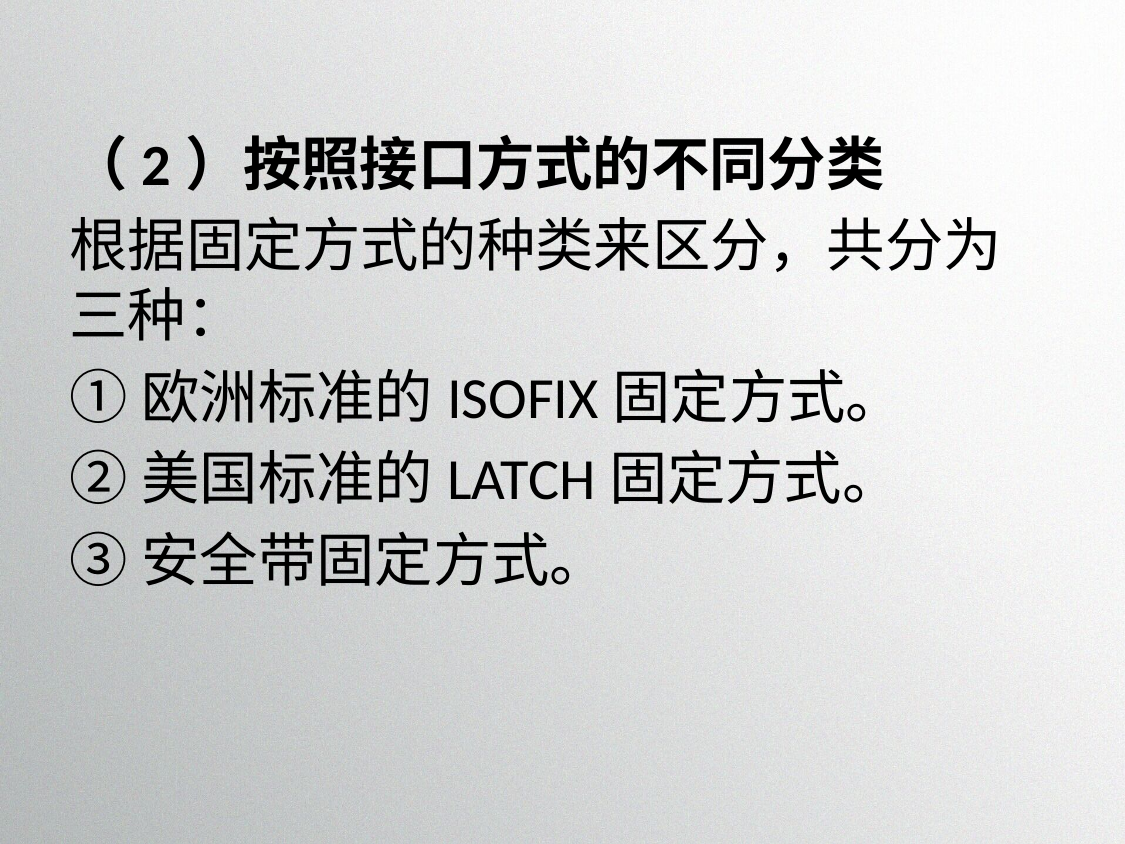

（2）按照接口方式的不同分类
根据固定方式的种类来区分，共分为三种：
①欧洲标准的ISOFIX固定方式。
②美国标准的LATCH固定方式。
③安全带固定方式。